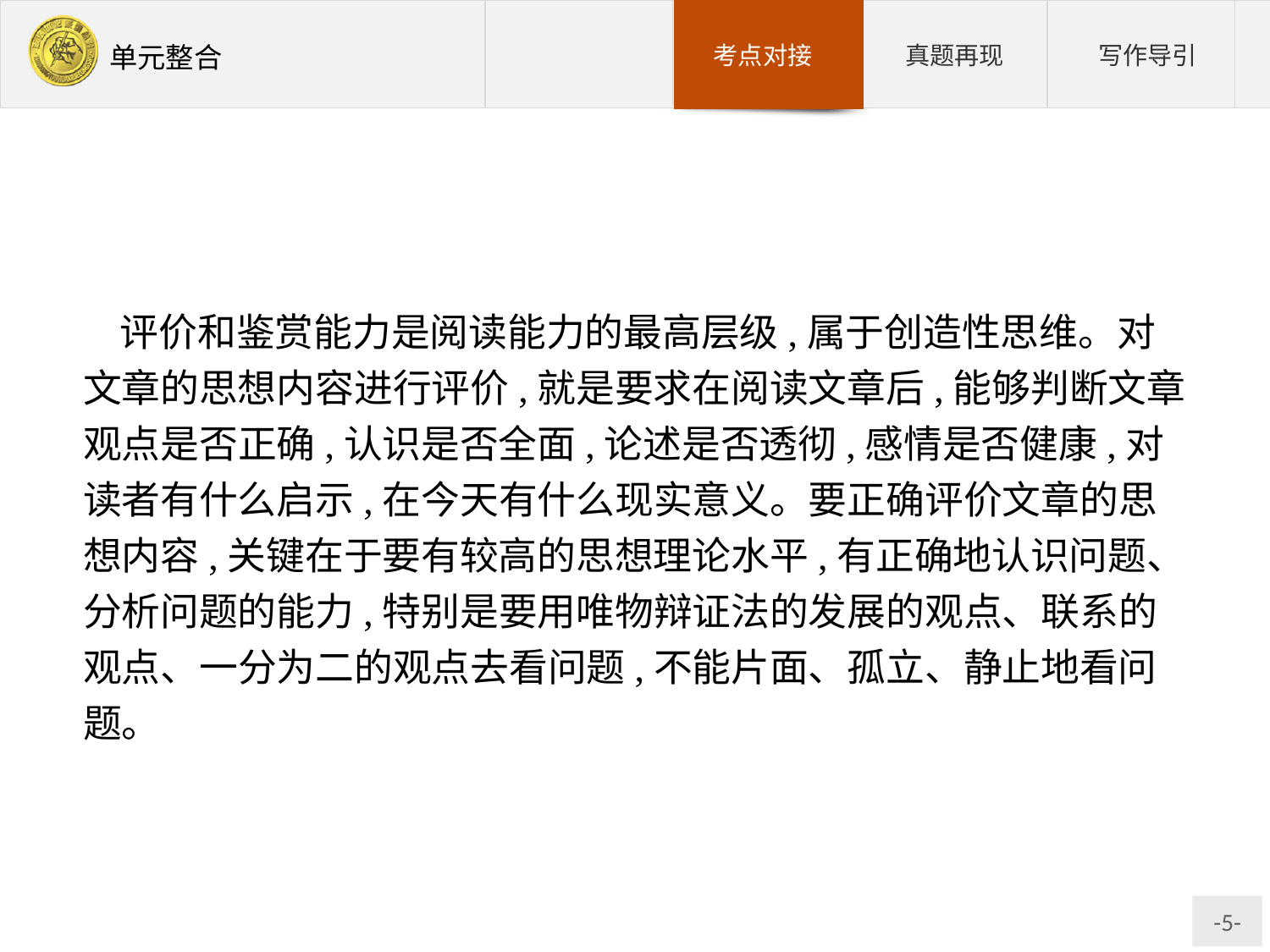

评价和鉴赏能力是阅读能力的最高层级,属于创造性思维。对文章的思想内容进行评价,就是要求在阅读文章后,能够判断文章观点是否正确,认识是否全面,论述是否透彻,感情是否健康,对读者有什么启示,在今天有什么现实意义。要正确评价文章的思想内容,关键在于要有较高的思想理论水平,有正确地认识问题、分析问题的能力,特别是要用唯物辩证法的发展的观点、联系的观点、一分为二的观点去看问题,不能片面、孤立、静止地看问题。